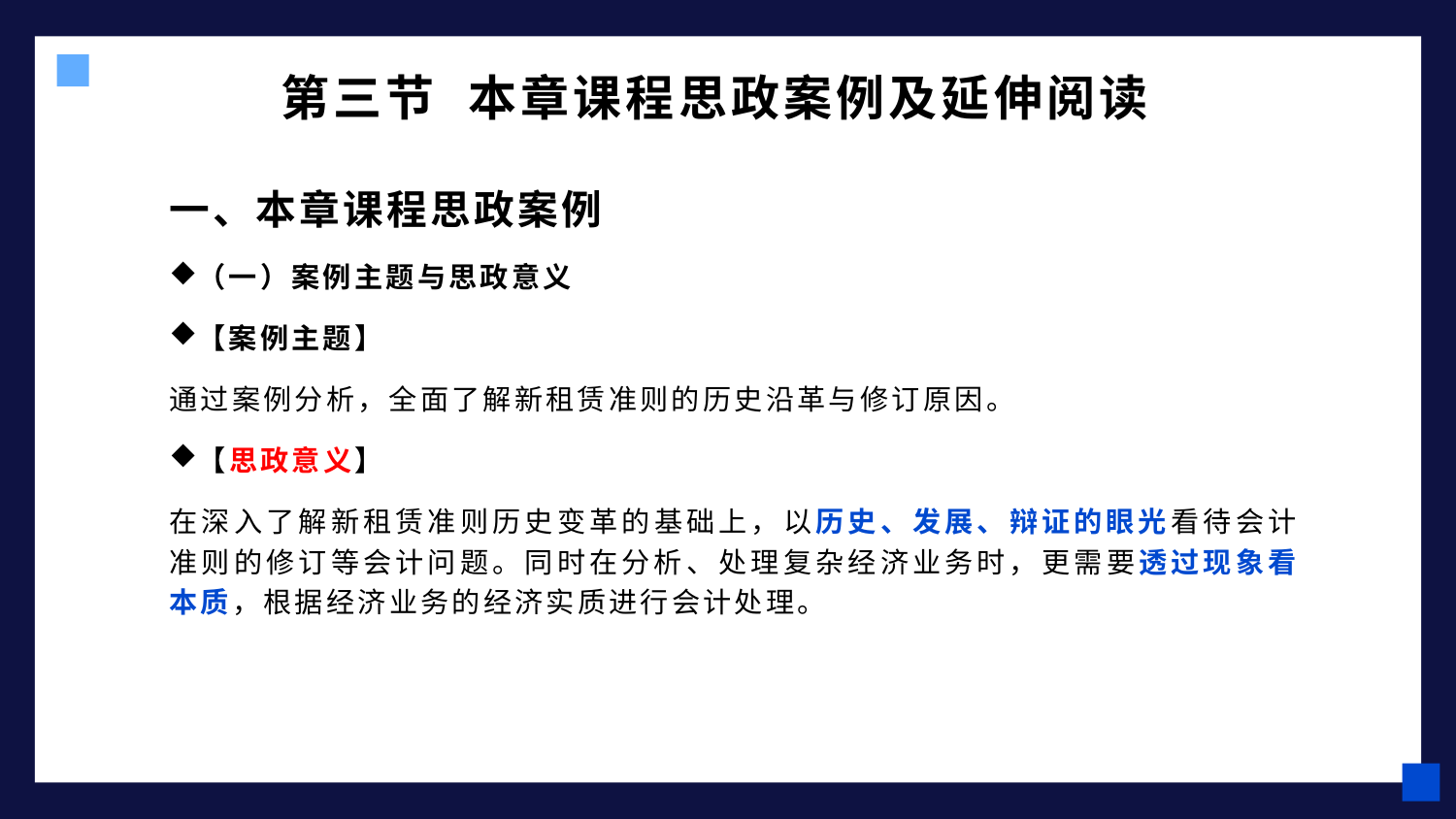

# 第三节  本章课程思政案例及延伸阅读
一、本章课程思政案例
（一）案例主题与思政意义
【案例主题】
通过案例分析，全面了解新租赁准则的历史沿革与修订原因。
【思政意义】
在深入了解新租赁准则历史变革的基础上，以历史、发展、辩证的眼光看待会计准则的修订等会计问题。同时在分析、处理复杂经济业务时，更需要透过现象看本质，根据经济业务的经济实质进行会计处理。